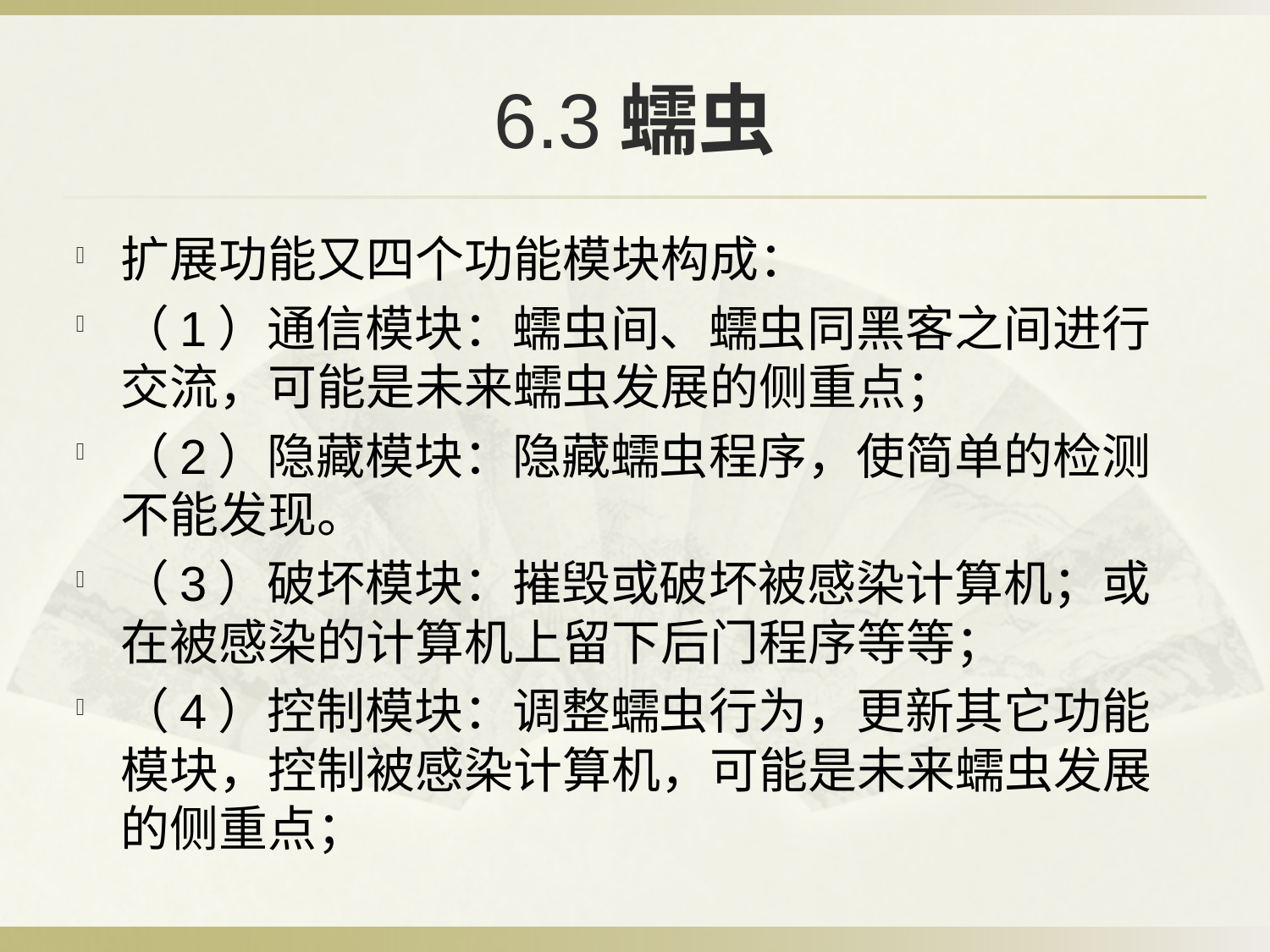

# 6.3蠕虫
扩展功能又四个功能模块构成：
（1）通信模块：蠕虫间、蠕虫同黑客之间进行交流，可能是未来蠕虫发展的侧重点；
（2）隐藏模块：隐藏蠕虫程序，使简单的检测不能发现。
（3）破坏模块：摧毁或破坏被感染计算机；或在被感染的计算机上留下后门程序等等；
（4）控制模块：调整蠕虫行为，更新其它功能模块，控制被感染计算机，可能是未来蠕虫发展的侧重点；